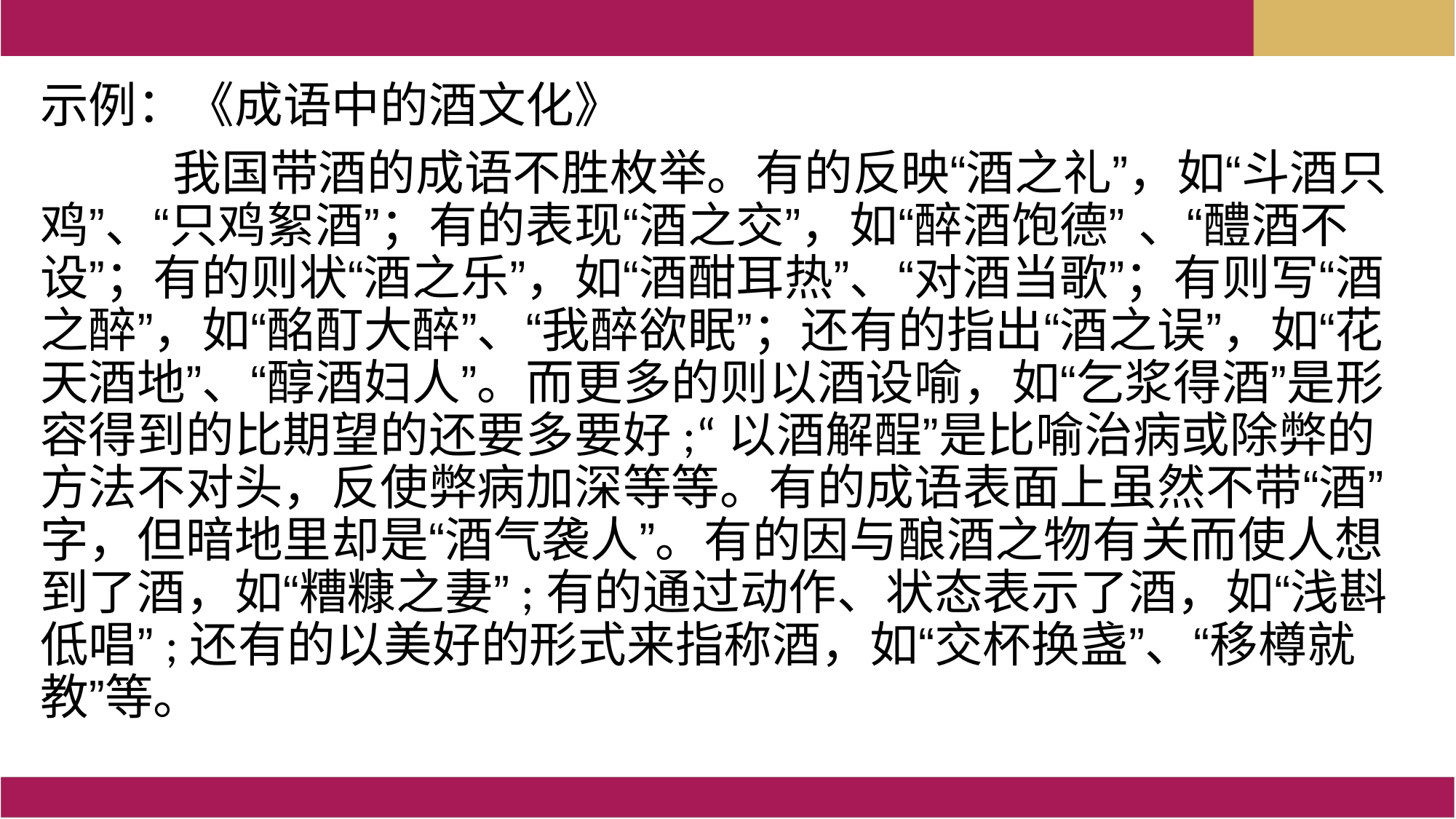

示例：《成语中的酒文化》
         我国带酒的成语不胜枚举。有的反映“酒之礼”，如“斗酒只鸡”、“只鸡絮酒”；有的表现“酒之交”，如“醉酒饱德” 、“醴酒不设”；有的则状“酒之乐”，如“酒酣耳热”、“对酒当歌”；有则写“酒之醉”，如“酩酊大醉”、“我醉欲眠”；还有的指出“酒之误”，如“花天酒地”、“醇酒妇人”。而更多的则以酒设喻，如“乞浆得酒”是形容得到的比期望的还要多要好;“以酒解酲”是比喻治病或除弊的方法不对头，反使弊病加深等等。有的成语表面上虽然不带“酒”字，但暗地里却是“酒气袭人”。有的因与酿酒之物有关而使人想到了酒，如“糟糠之妻”;有的通过动作、状态表示了酒，如“浅斟低唱”;还有的以美好的形式来指称酒，如“交杯换盏”、“移樽就教”等。